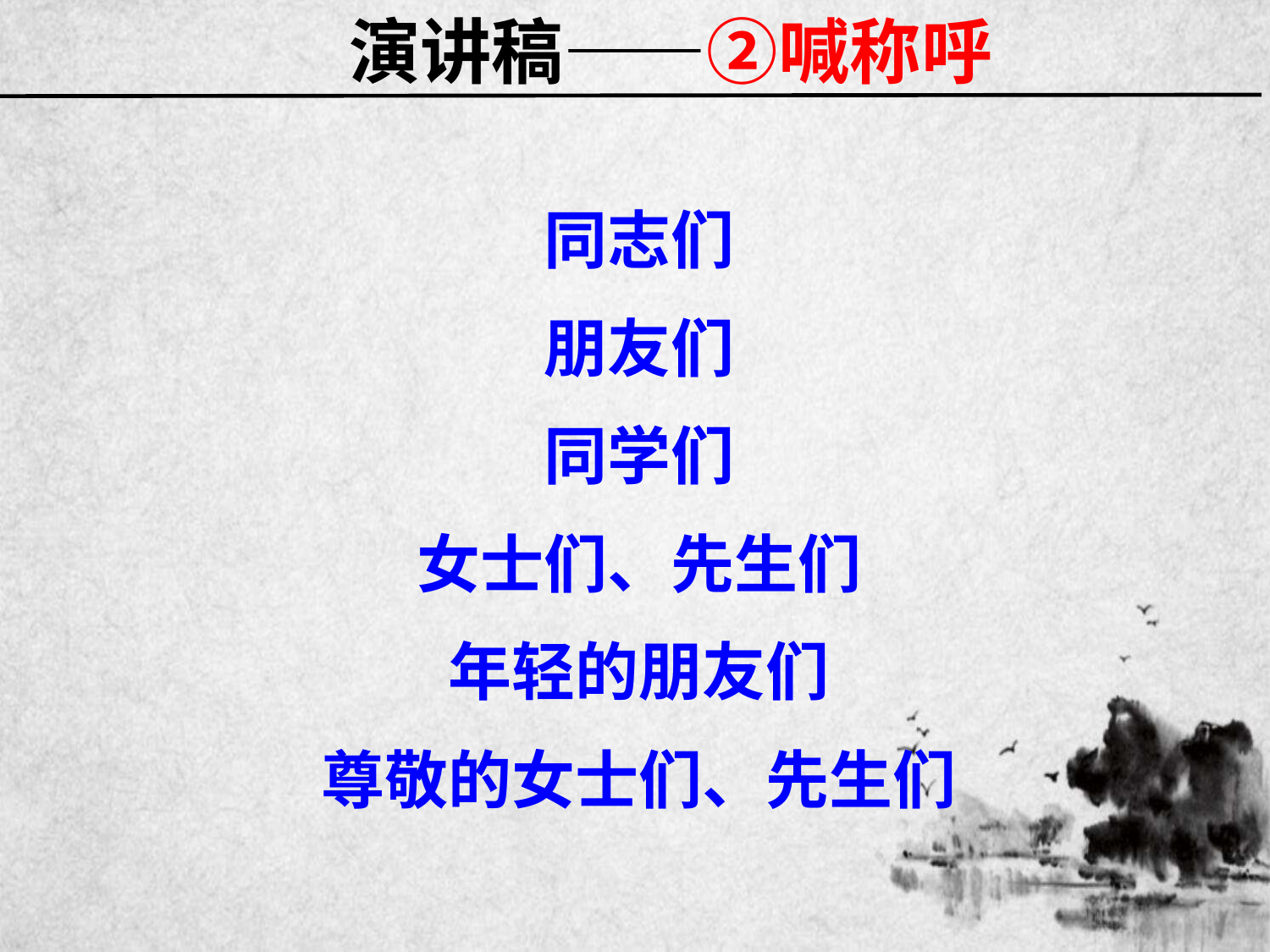

# 演讲稿——②喊称呼

同志们
朋友们
同学们
女士们、先生们
年轻的朋友们
尊敬的女士们、先生们